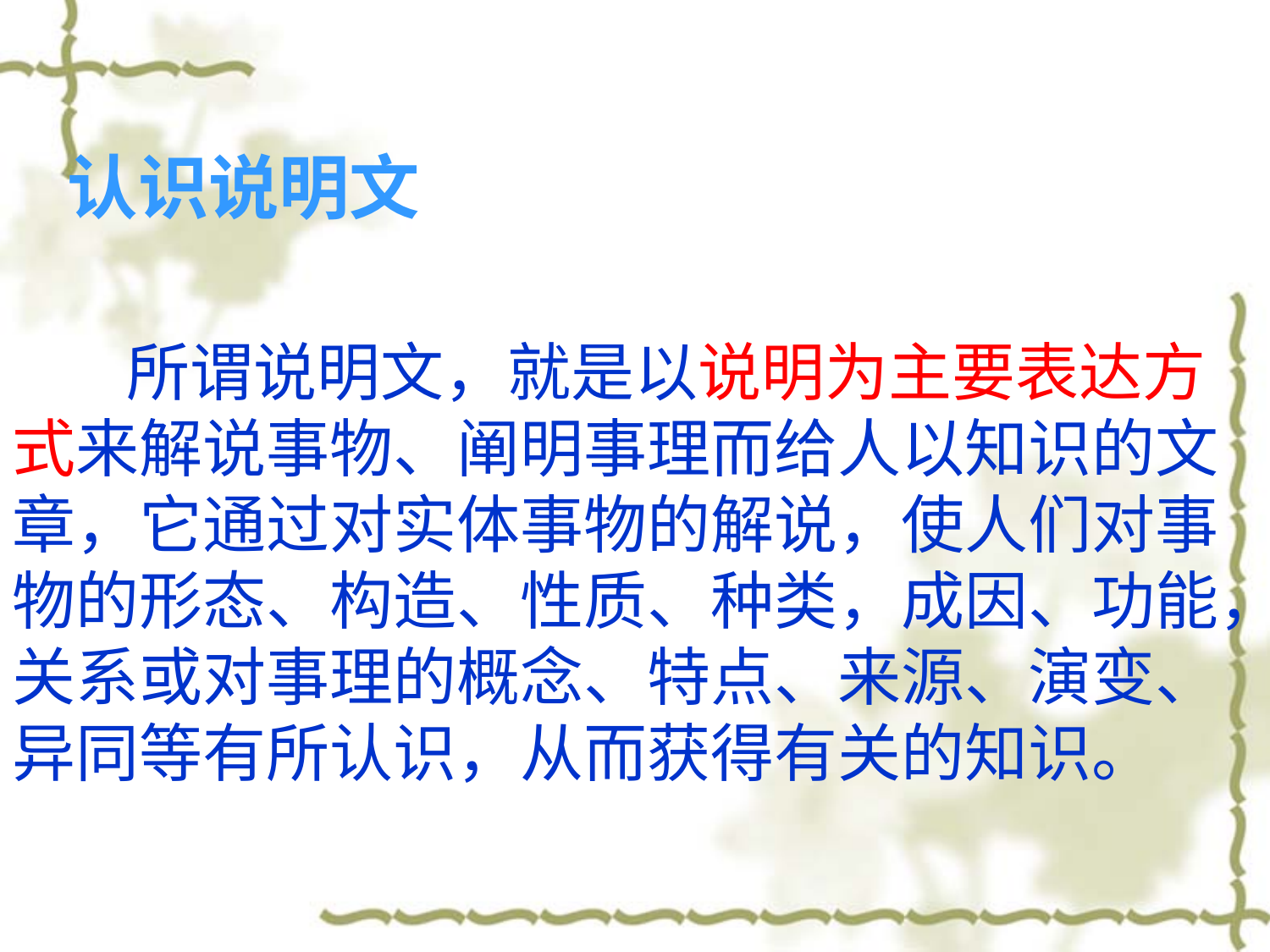

认识说明文
       所谓说明文，就是以说明为主要表达方式来解说事物、阐明事理而给人以知识的文章，它通过对实体事物的解说，使人们对事物的形态、构造、性质、种类，成因、功能，关系或对事理的概念、特点、来源、演变、异同等有所认识，从而获得有关的知识。